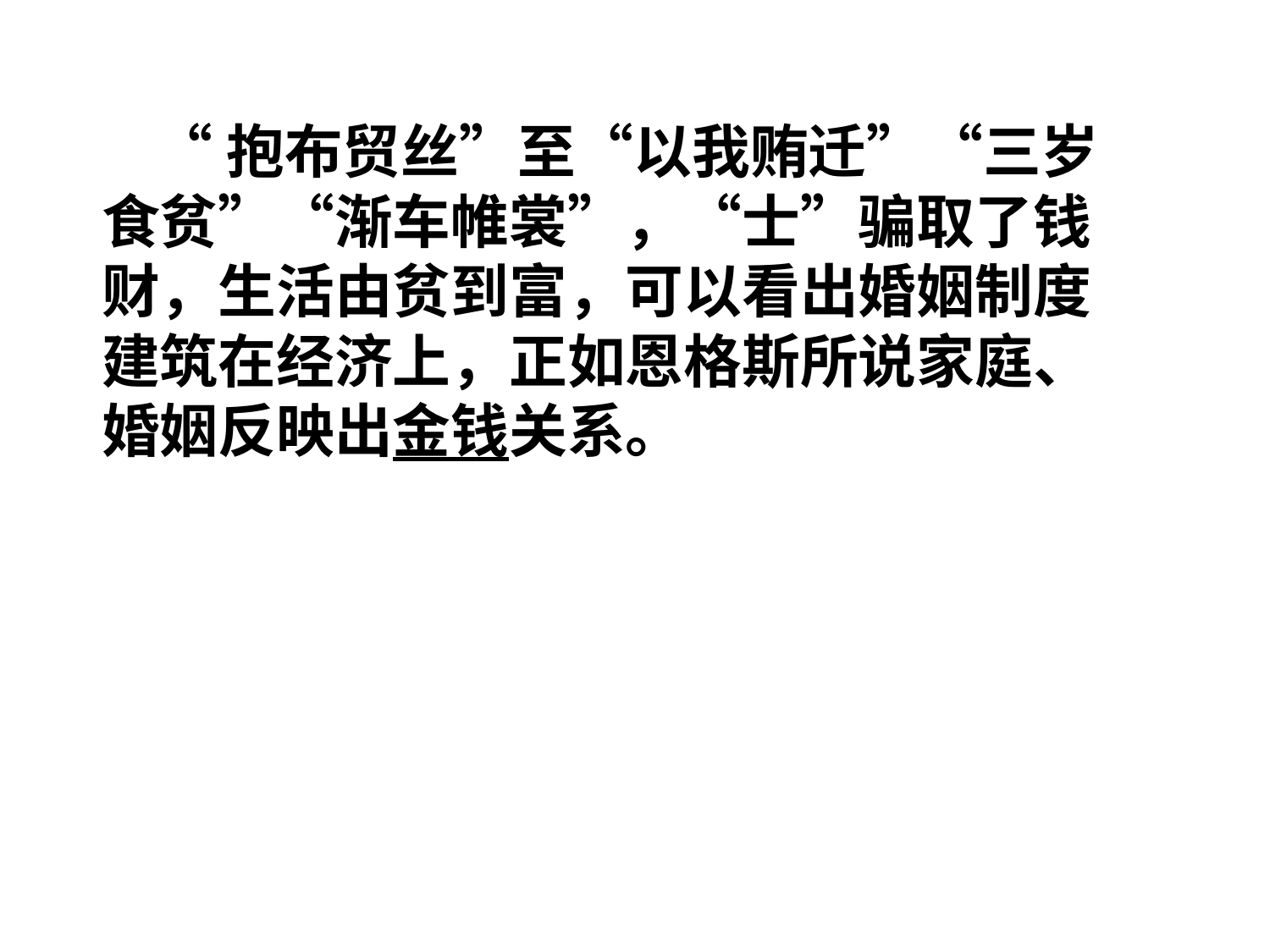

“抱布贸丝”至“以我贿迁”“三岁食贫”“渐车帷裳”，“士”骗取了钱财，生活由贫到富，可以看出婚姻制度建筑在经济上，正如恩格斯所说家庭、婚姻反映出金钱关系。